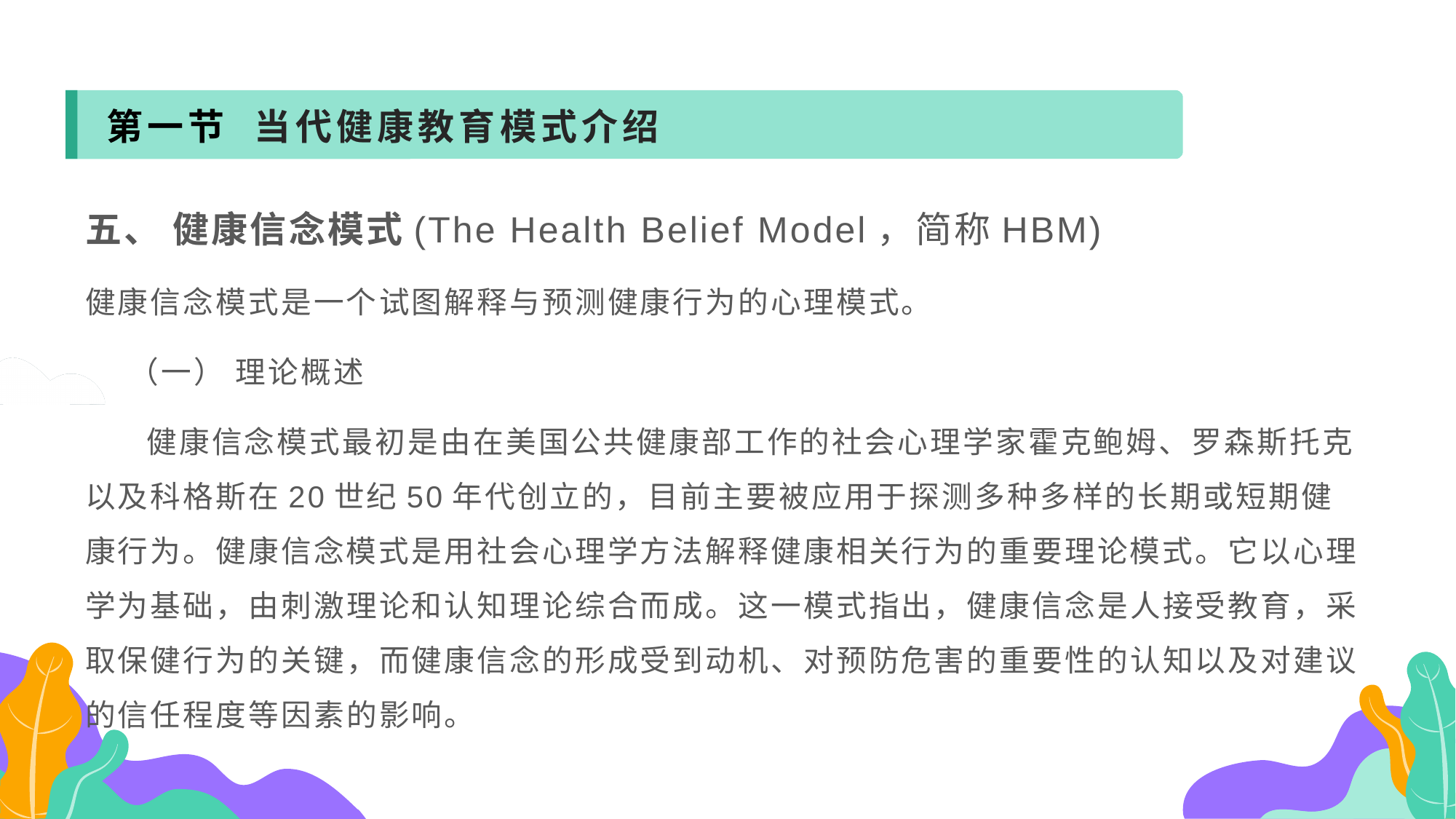

第一节  当代健康教育模式介绍
五、 健康信念模式(The Health Belief Model，简称HBM)
健康信念模式是一个试图解释与预测健康行为的心理模式。
    （一） 理论概述
      健康信念模式最初是由在美国公共健康部工作的社会心理学家霍克鲍姆、罗森斯托克以及科格斯在20世纪50年代创立的，目前主要被应用于探测多种多样的长期或短期健康行为。健康信念模式是用社会心理学方法解释健康相关行为的重要理论模式。它以心理学为基础，由刺激理论和认知理论综合而成。这一模式指出，健康信念是人接受教育，采取保健行为的关键，而健康信念的形成受到动机、对预防危害的重要性的认知以及对建议的信任程度等因素的影响。